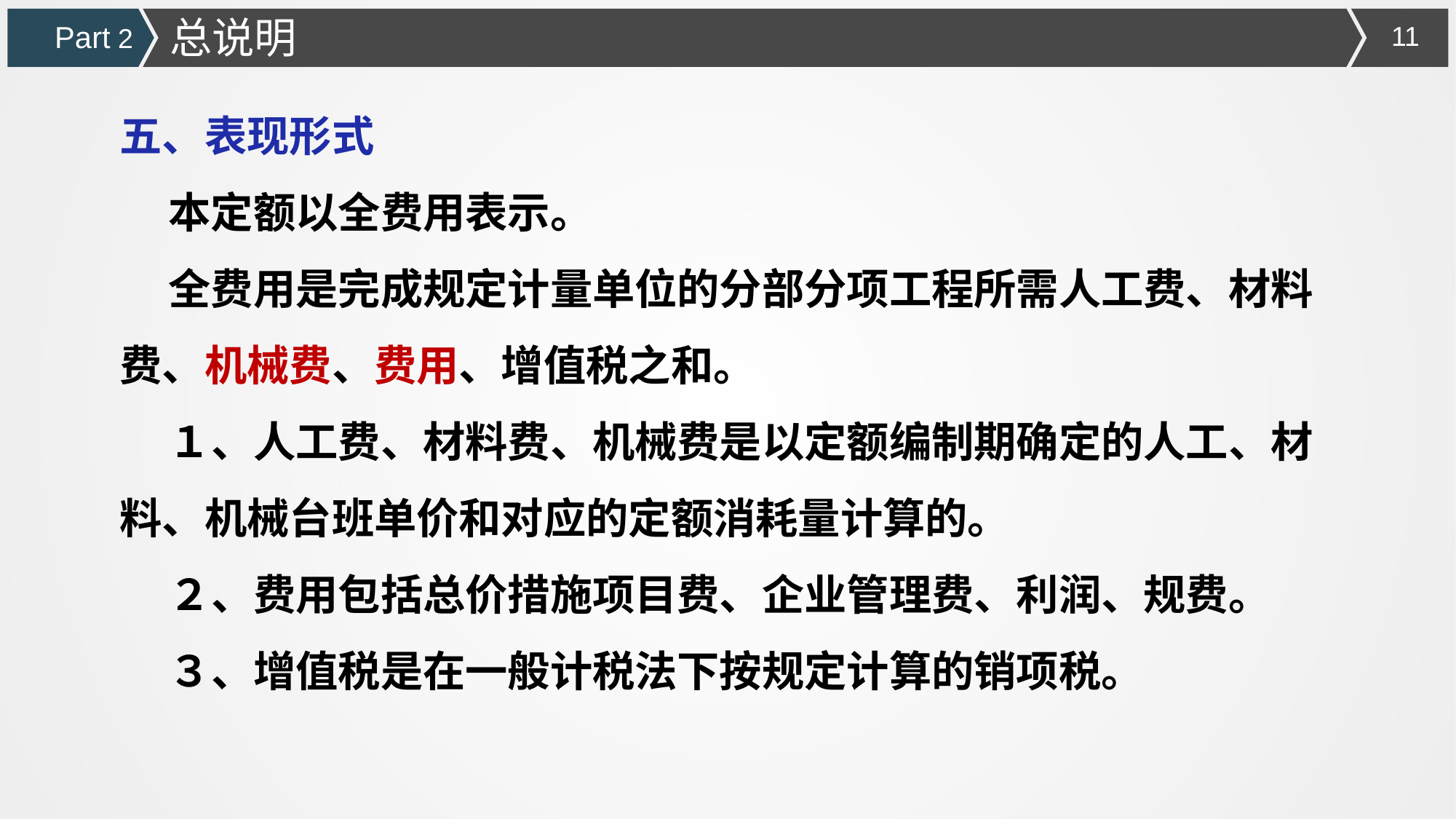

总说明
Part 2
五、表现形式
    本定额以全费用表示。
    全费用是完成规定计量单位的分部分项工程所需人工费、材料费、机械费、费用、增值税之和。
    １、人工费、材料费、机械费是以定额编制期确定的人工、材料、机械台班单价和对应的定额消耗量计算的。
    ２、费用包括总价措施项目费、企业管理费、利润、规费。
    ３、增值税是在一般计税法下按规定计算的销项税。